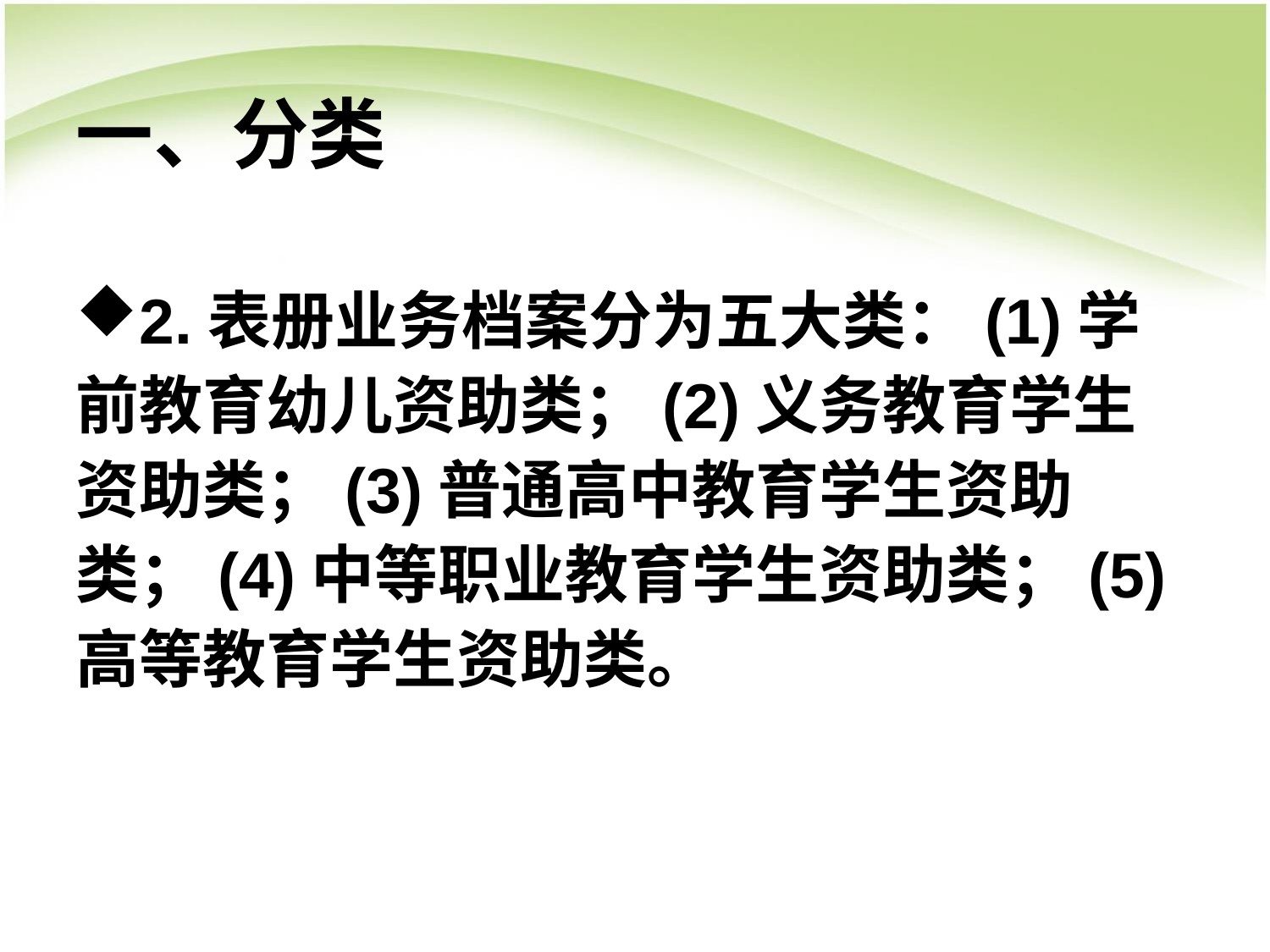

# 一、分类
2.表册业务档案分为五大类：(1)学前教育幼儿资助类；(2)义务教育学生资助类；(3)普通高中教育学生资助类；(4)中等职业教育学生资助类；(5)高等教育学生资助类。